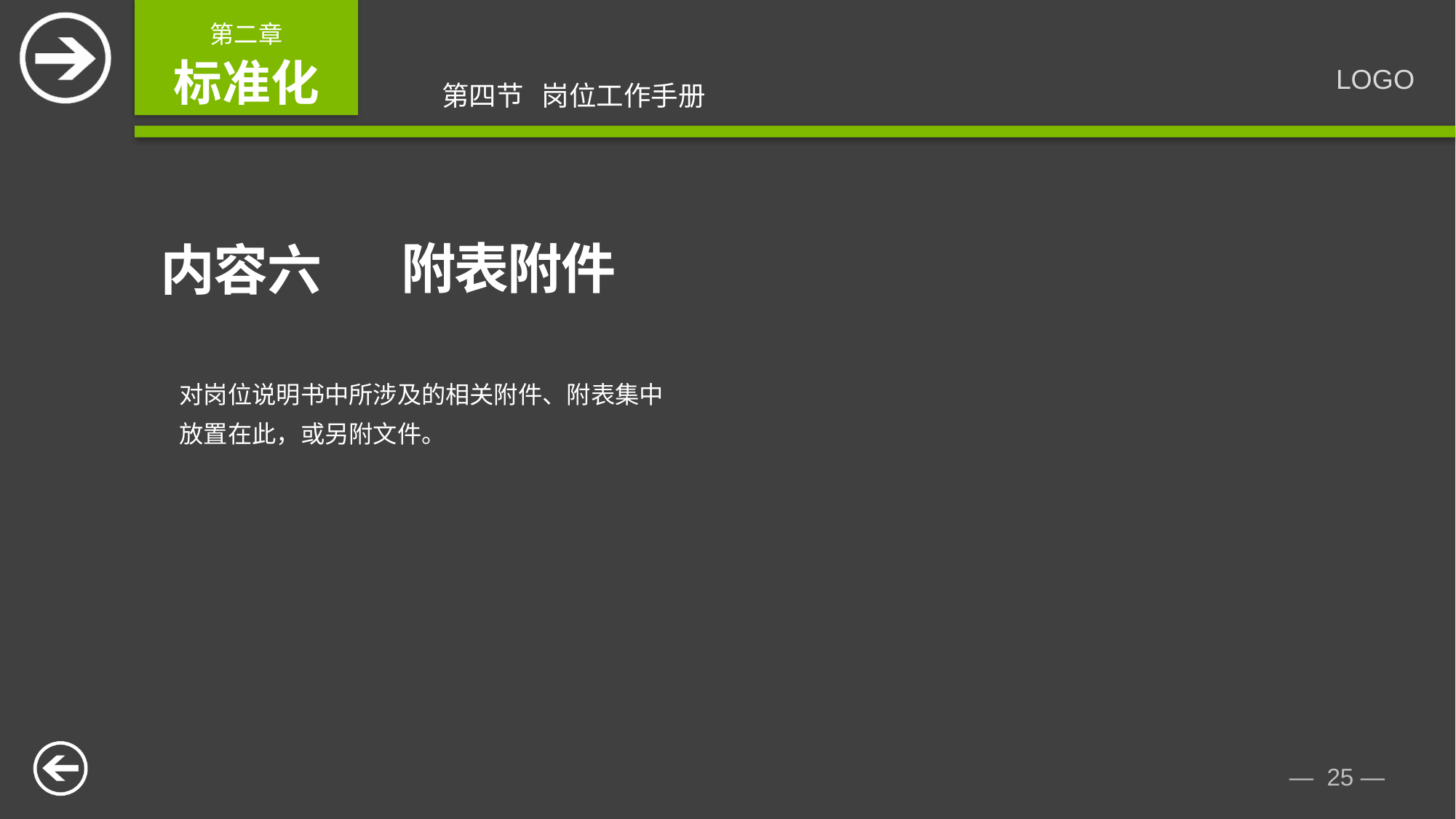

附表附件
内容六
对岗位说明书中所涉及的相关附件、附表集中放置在此，或另附文件。